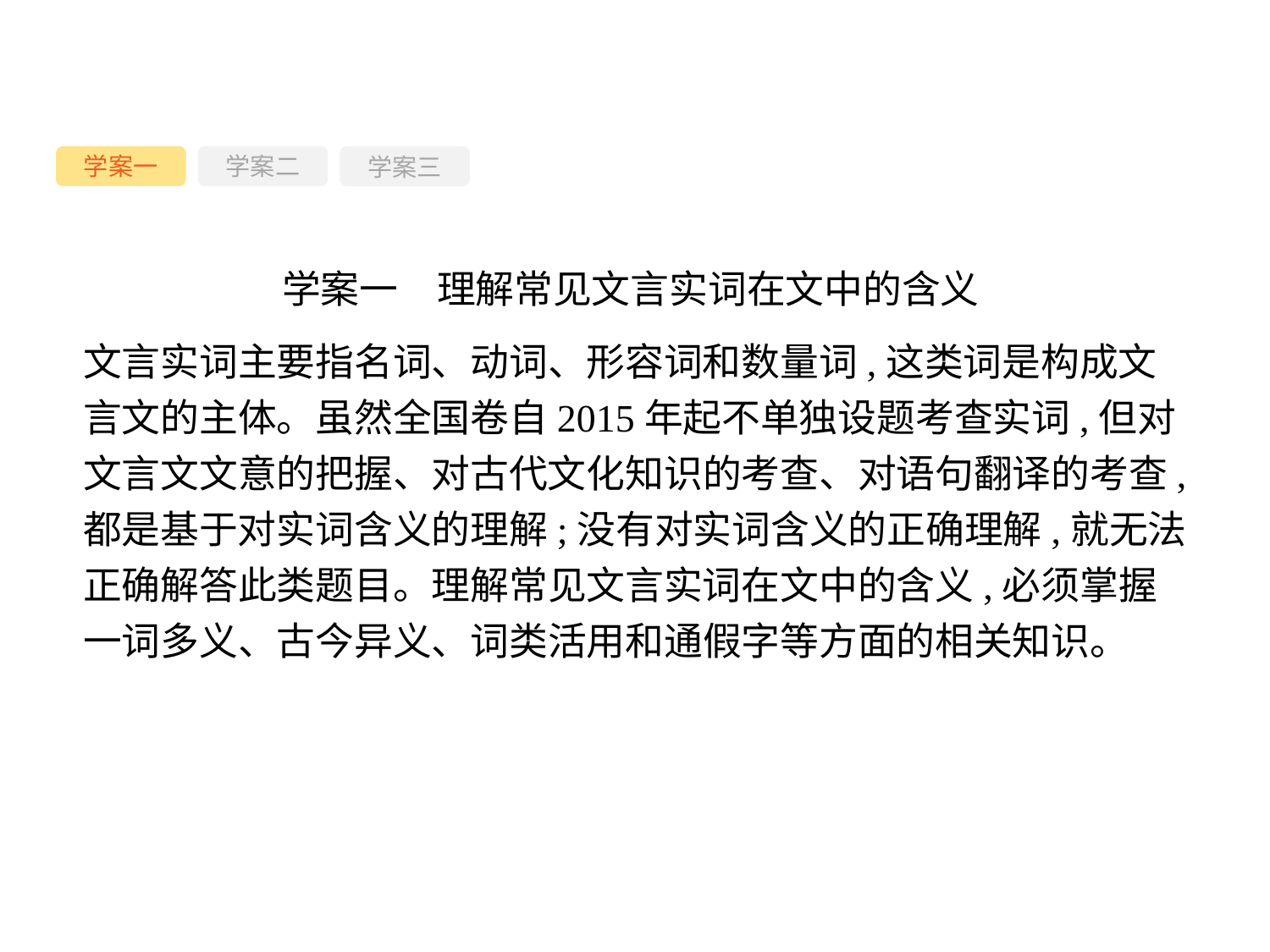

学案一
学案三
学案二
学案一　理解常见文言实词在文中的含义
文言实词主要指名词、动词、形容词和数量词,这类词是构成文言文的主体。虽然全国卷自2015年起不单独设题考查实词,但对文言文文意的把握、对古代文化知识的考查、对语句翻译的考查,都是基于对实词含义的理解;没有对实词含义的正确理解,就无法正确解答此类题目。理解常见文言实词在文中的含义,必须掌握一词多义、古今异义、词类活用和通假字等方面的相关知识。
-26-